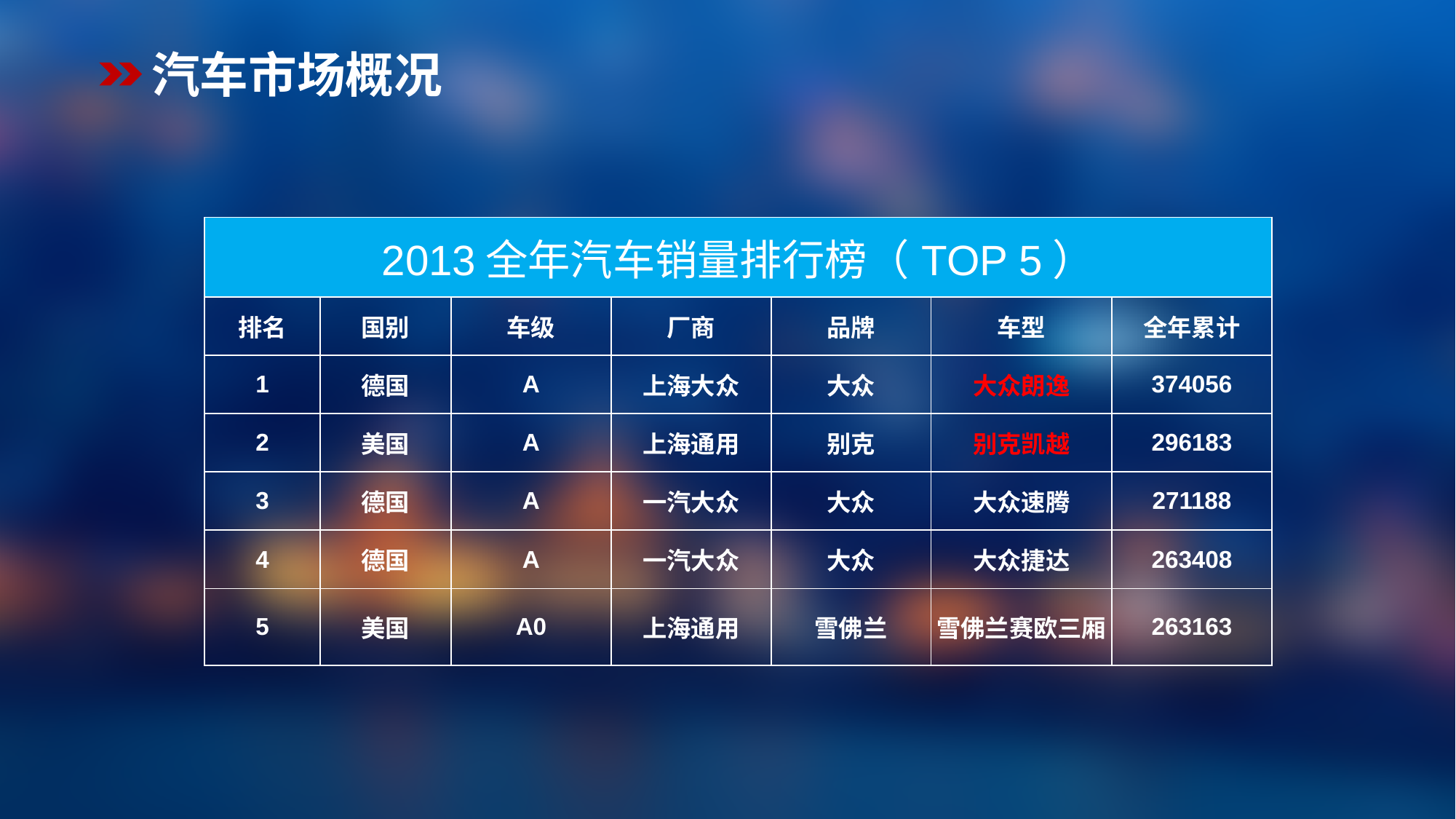

汽车市场概况

| 2013全年汽车销量排行榜（TOP 5） |  |  |  |  |  |  |
| --- | --- | --- | --- | --- | --- | --- |
| 排名 | 国别 | 车级 | 厂商 | 品牌 | 车型 | 全年累计 |
| 1 | 德国 | A | 上海大众 | 大众 | 大众朗逸 | 374056 |
| 2 | 美国 | A | 上海通用 | 别克 | 别克凯越 | 296183 |
| 3 | 德国 | A | 一汽大众 | 大众 | 大众速腾 | 271188 |
| 4 | 德国 | A | 一汽大众 | 大众 | 大众捷达 | 263408 |
| 5 | 美国 | A0 | 上海通用 | 雪佛兰 | 雪佛兰赛欧三厢 | 263163 |